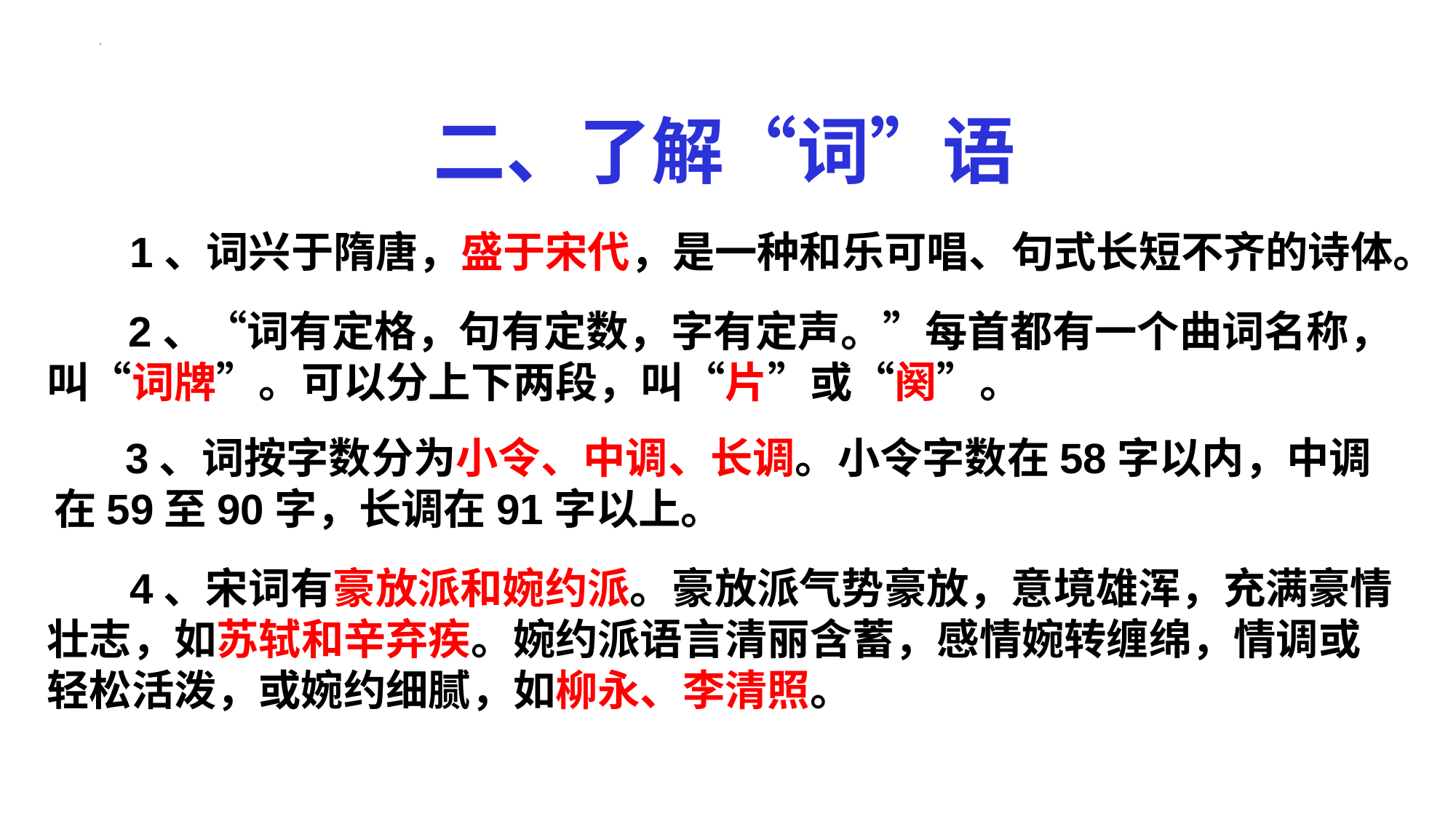

二、了解“词”语
        1、词兴于隋唐，盛于宋代，是一种和乐可唱、句式长短不齐的诗体。
        2、“词有定格，句有定数，字有定声。”每首都有一个曲词名称，叫“词牌”。可以分上下两段，叫“片”或“阕”。
       3、词按字数分为小令、中调、长调。小令字数在58字以内，中调在59至90字，长调在91字以上。
       4、宋词有豪放派和婉约派。豪放派气势豪放，意境雄浑，充满豪情壮志，如苏轼和辛弃疾。婉约派语言清丽含蓄，感情婉转缠绵，情调或轻松活泼，或婉约细腻，如柳永、李清照。